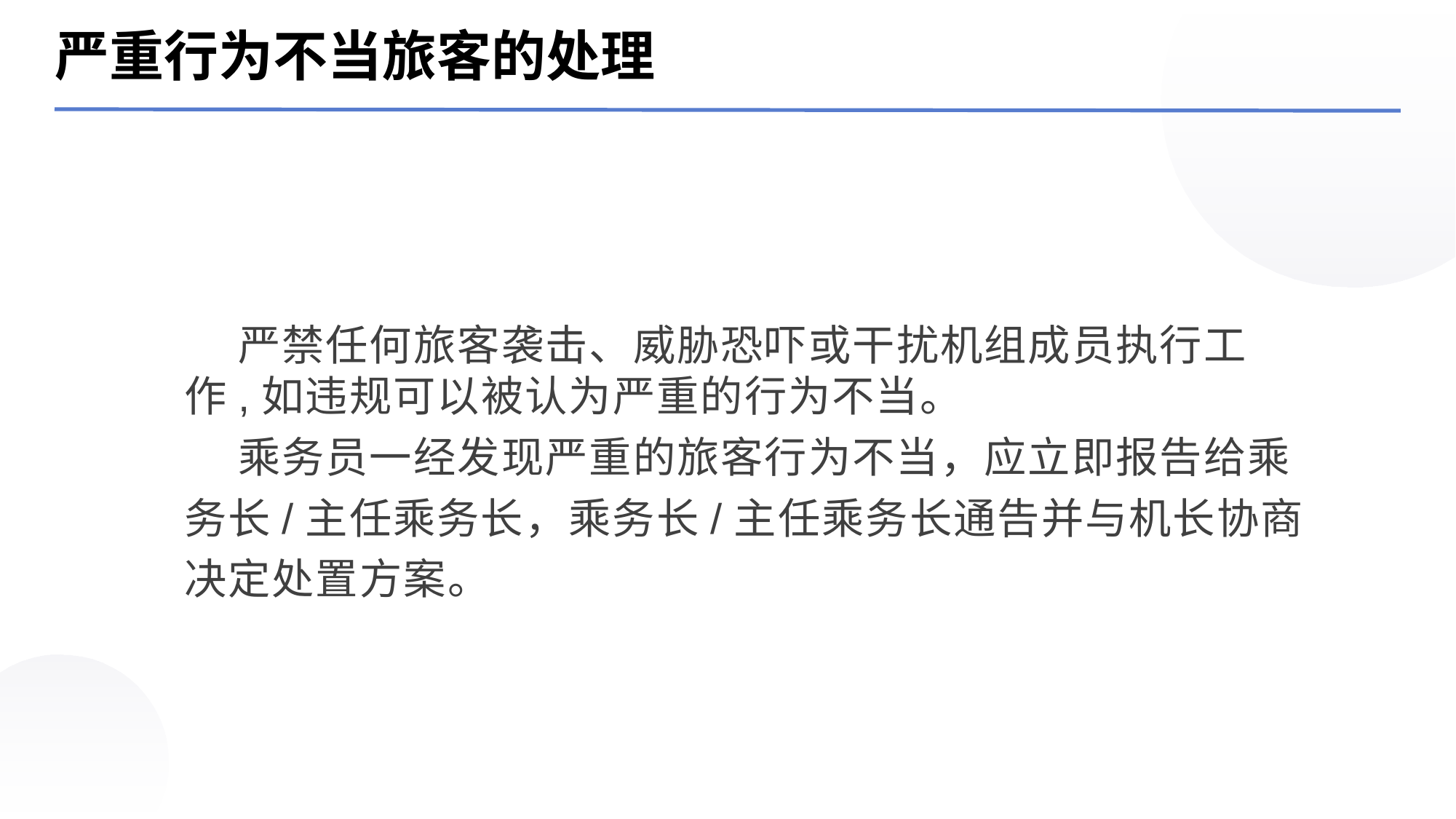

严重行为不当旅客的处理
    严禁任何旅客袭击、威胁恐吓或干扰机组成员执行工作,如违规可以被认为严重的行为不当。
    乘务员一经发现严重的旅客行为不当，应立即报告给乘务长/主任乘务长，乘务长/主任乘务长通告并与机长协商决定处置方案。